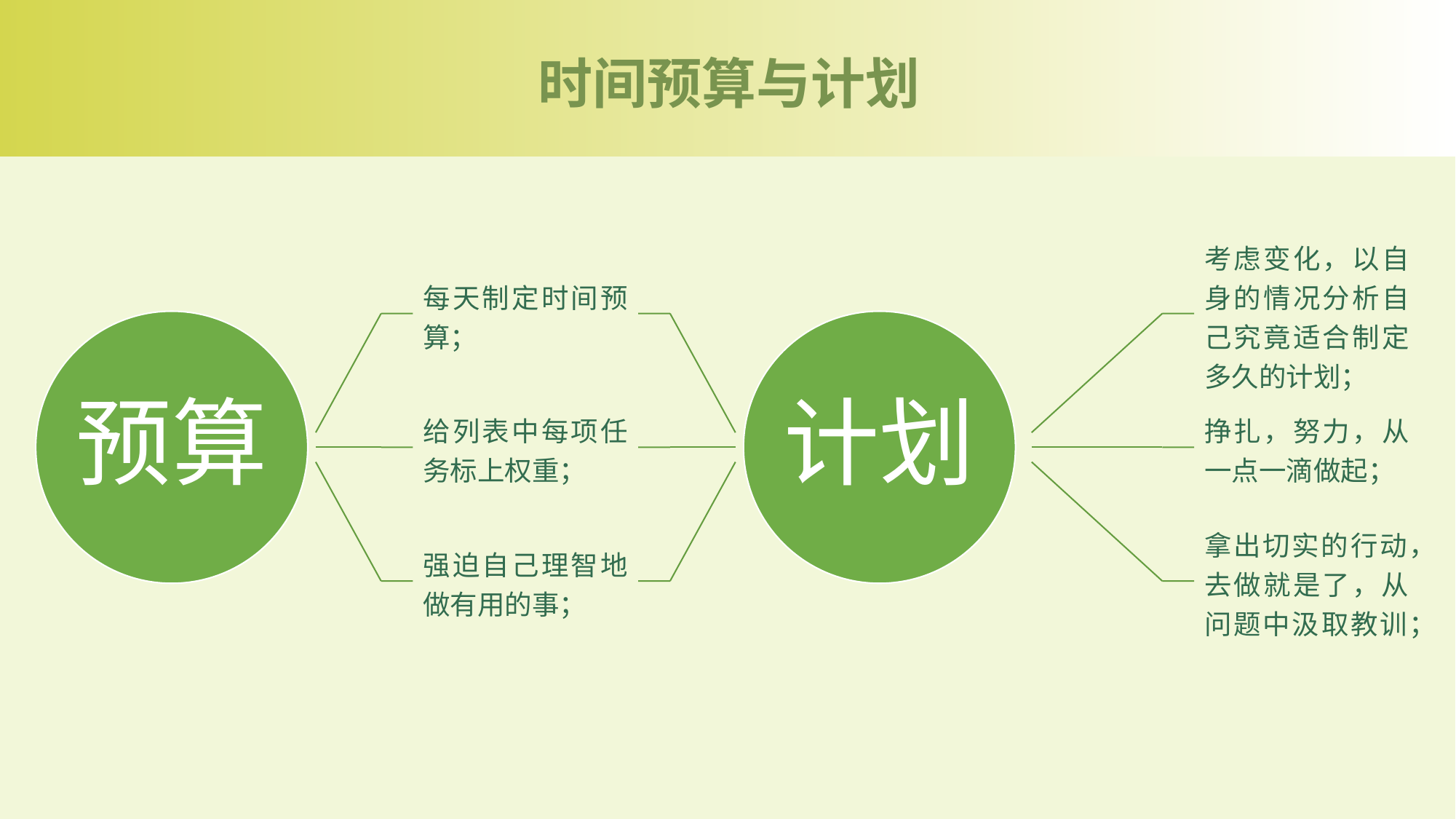

时间预算与计划
每天制定时间预算；
考虑变化，以自身的情况分析自己究竟适合制定多久的计划；
预算
计划

给列表中每项任务标上权重；
挣扎，努力，从一点一滴做起；

强迫自己理智地做有用的事；
拿出切实的行动，去做就是了，从问题中汲取教训；